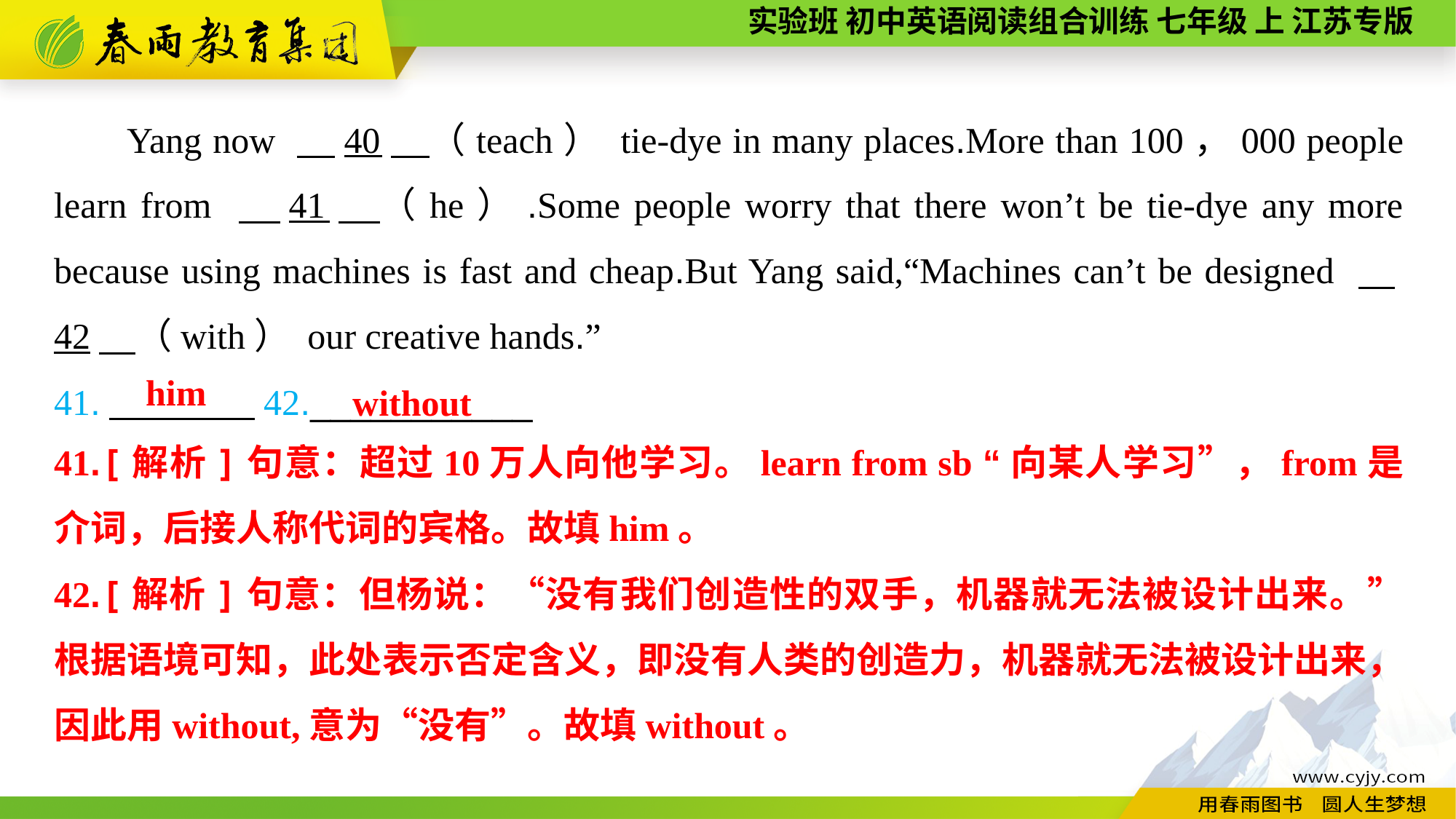

Yang now 　40　（teach） tie-dye in many places.More than 100，000 people learn from 　41　（he）.Some people worry that there won’t be tie-dye any more because using machines is fast and cheap.But Yang said,“Machines can’t be designed 　42　（with） our creative hands.”
41.　　　　42.___________
without
him
41.[解析]句意：超过10万人向他学习。learn from sb “向某人学习”，from是介词，后接人称代词的宾格。故填him。
42.[解析]句意：但杨说：“没有我们创造性的双手，机器就无法被设计出来。”根据语境可知，此处表示否定含义，即没有人类的创造力，机器就无法被设计出来，因此用without,意为“没有”。故填without。